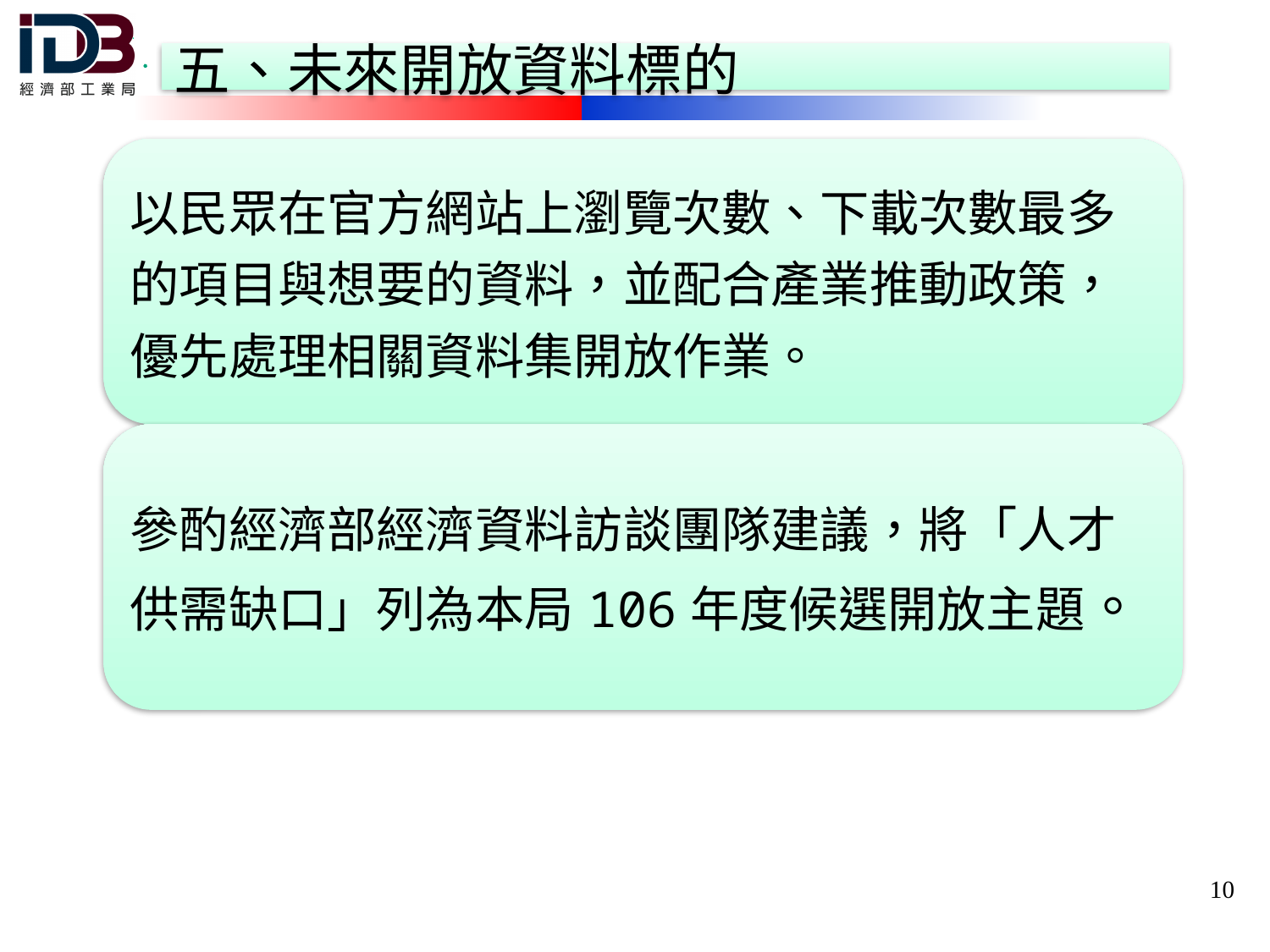

五、未來開放資料標的
以民眾在官方網站上瀏覽次數、下載次數最多的項目與想要的資料，並配合產業推動政策，優先處理相關資料集開放作業。
參酌經濟部經濟資料訪談團隊建議，將「人才供需缺口」列為本局106年度候選開放主題。
10